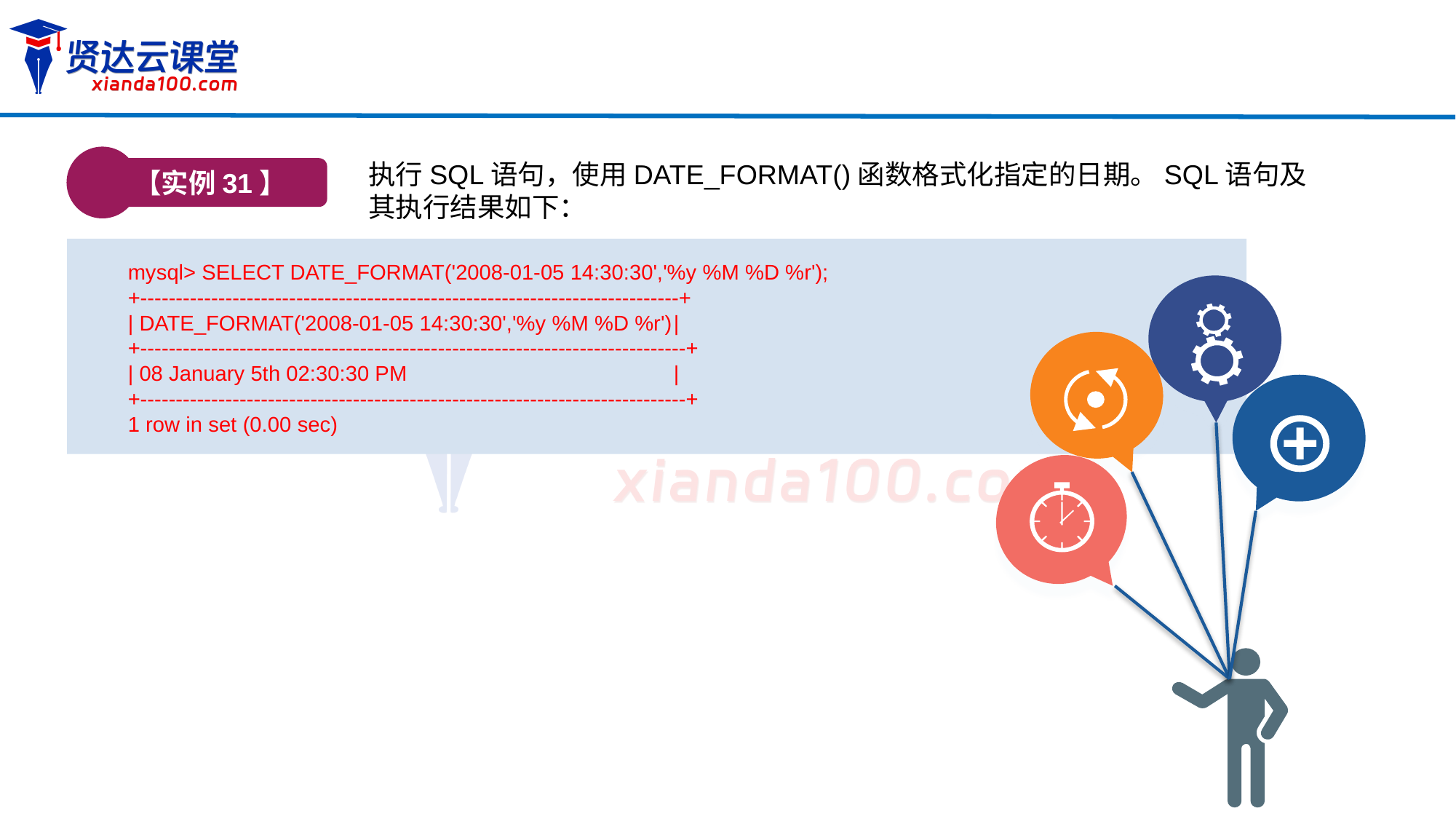

【实例31】
执行SQL语句，使用DATE_FORMAT()函数格式化指定的日期。SQL语句及其执行结果如下：

mysql> SELECT DATE_FORMAT('2008-01-05 14:30:30','%y %M %D %r');
+----------------------------------------------------------------------------+
| DATE_FORMAT('2008-01-05 14:30:30','%y %M %D %r')	|
+-----------------------------------------------------------------------------+
| 08 January 5th 02:30:30 PM                         		|
+-----------------------------------------------------------------------------+
1 row in set (0.00 sec)